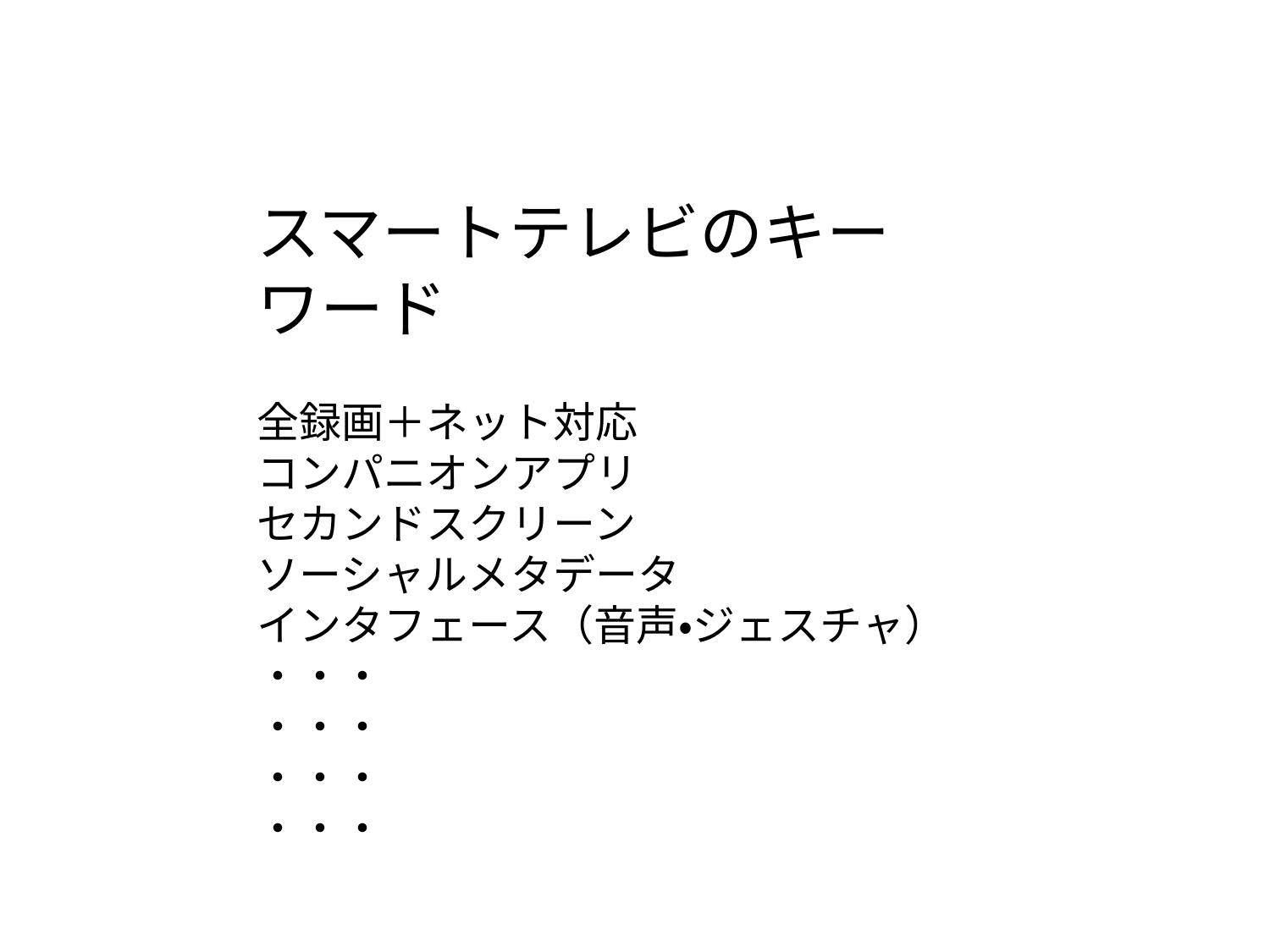

スマートテレビのキーワード

全録画＋ネット対応
コンパニオンアプリ
セカンドスクリーン
ソーシャルメタデータ
インタフェース（音声・ジェスチャ）
・・・
・・・
・・・
・・・